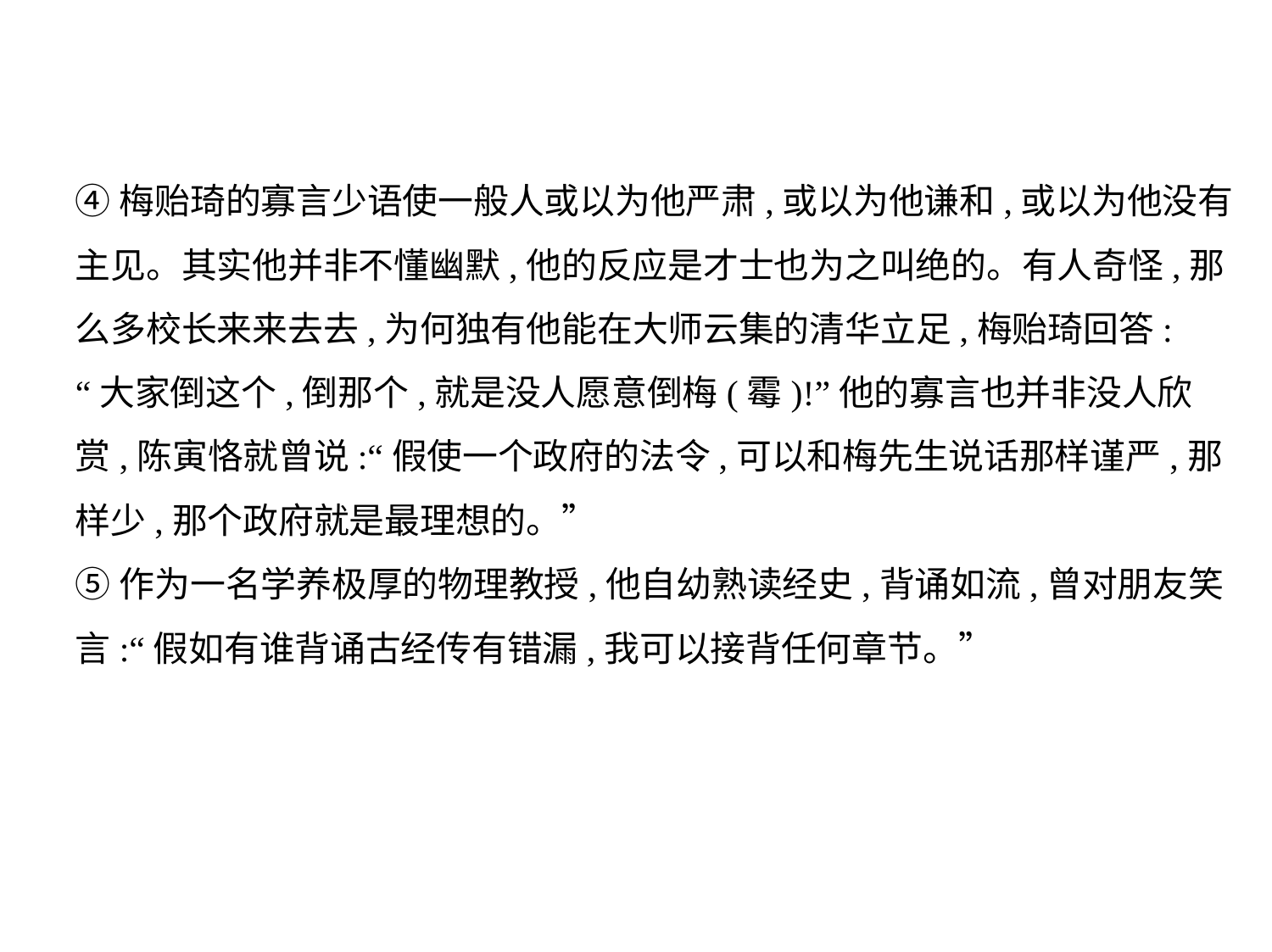

④梅贻琦的寡言少语使一般人或以为他严肃,或以为他谦和,或以为他没有
主见。其实他并非不懂幽默,他的反应是才士也为之叫绝的。有人奇怪,那
么多校长来来去去,为何独有他能在大师云集的清华立足,梅贻琦回答:
“大家倒这个,倒那个,就是没人愿意倒梅(霉)!”他的寡言也并非没人欣
赏,陈寅恪就曾说:“假使一个政府的法令,可以和梅先生说话那样谨严,那
样少,那个政府就是最理想的。”
⑤作为一名学养极厚的物理教授,他自幼熟读经史,背诵如流,曾对朋友笑
言:“假如有谁背诵古经传有错漏,我可以接背任何章节。”